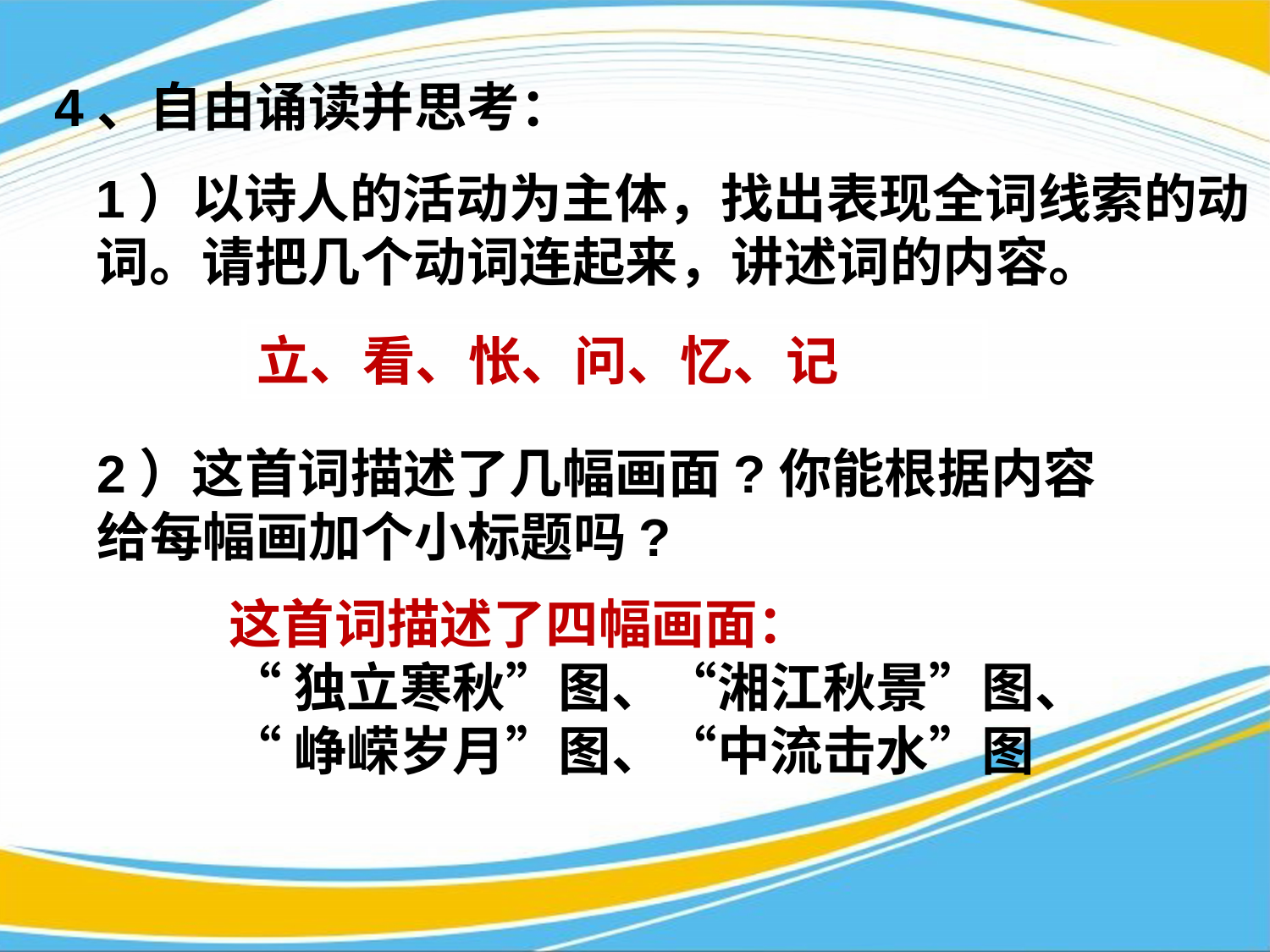

# 4、自由诵读并思考：
1）以诗人的活动为主体，找出表现全词线索的动词。请把几个动词连起来，讲述词的内容。
立、看、怅、问、忆、记
2）这首词描述了几幅画面?你能根据内容给每幅画加个小标题吗?

这首词描述了四幅画面：
“独立寒秋”图、“湘江秋景”图、
“峥嵘岁月”图、“中流击水”图